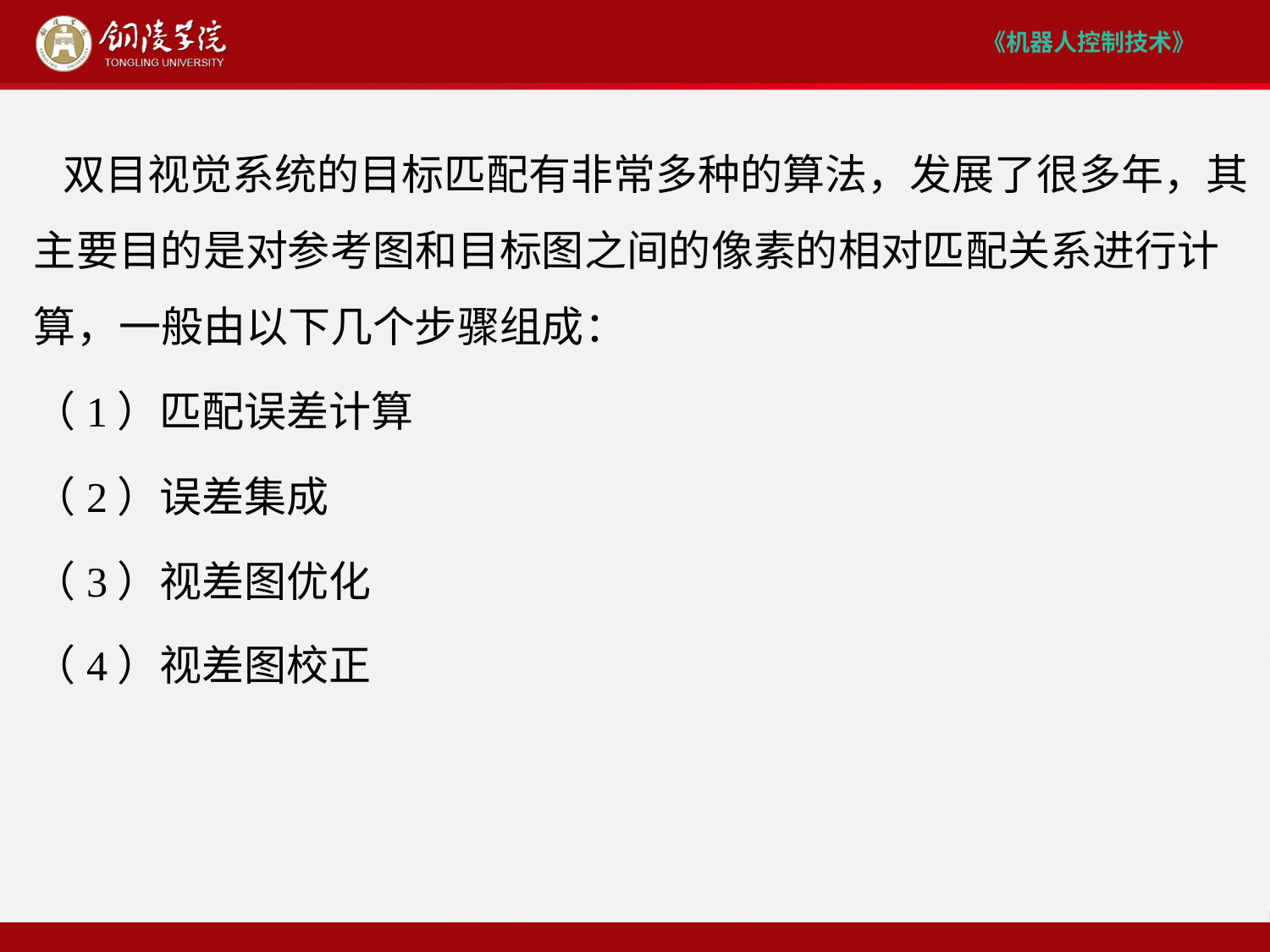

双目视觉系统的目标匹配有非常多种的算法，发展了很多年，其主要目的是对参考图和目标图之间的像素的相对匹配关系进行计算，一般由以下几个步骤组成：
（1）匹配误差计算
（2）误差集成
（3）视差图优化
（4）视差图校正